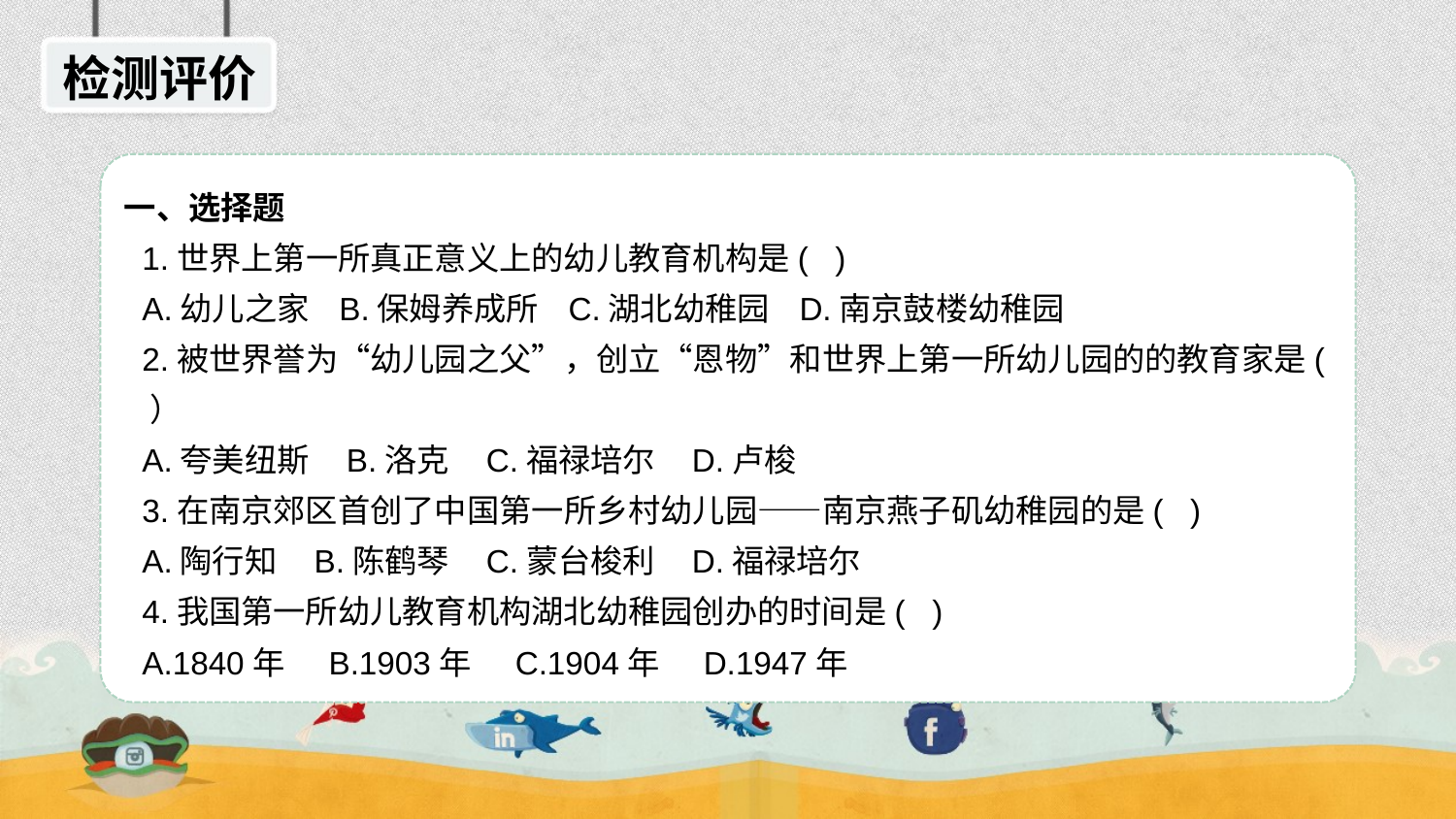

检测评价

一、选择题
  1.世界上第一所真正意义上的幼儿教育机构是(   )
  A.幼儿之家   B.保姆养成所   C.湖北幼稚园   D.南京鼓楼幼稚园
  2.被世界誉为“幼儿园之父”，创立“恩物”和世界上第一所幼儿园的的教育家是(   ）
  A.夸美纽斯    B.洛克    C.福禄培尔    D.卢梭
  3.在南京郊区首创了中国第一所乡村幼儿园——南京燕子矶幼稚园的是(   )
  A.陶行知    B.陈鹤琴    C.蒙台梭利    D.福禄培尔
  4.我国第一所幼儿教育机构湖北幼稚园创办的时间是(   )
  A.1840年     B.1903年     C.1904年     D.1947年